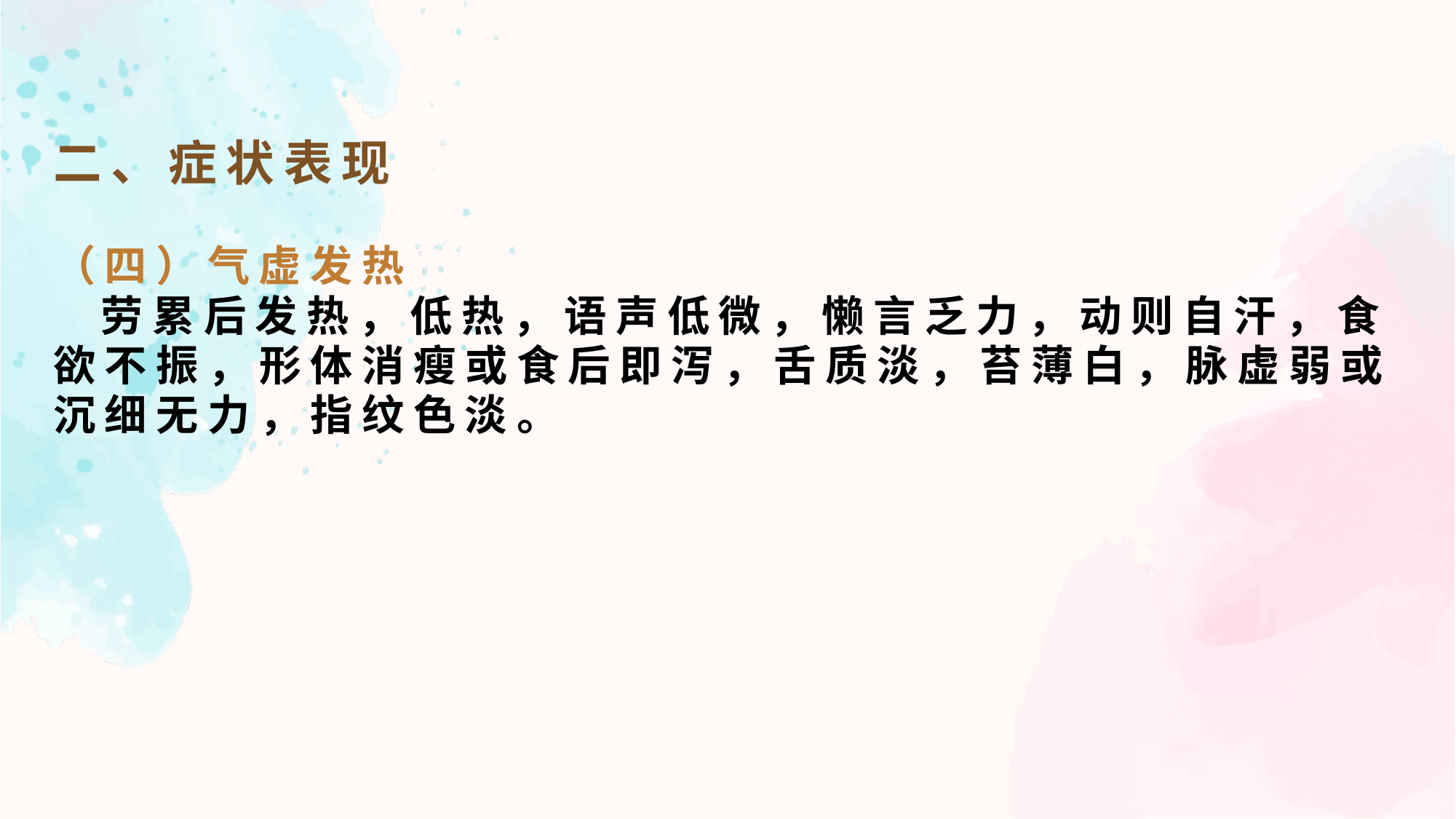

二、症状表现

（四）气虚发热
  劳累后发热，低热，语声低微，懒言乏力，动则自汗，食欲不振，形体消瘦或食后即泻，舌质淡，苔薄白，脉虚弱或沉细无力，指纹色淡。